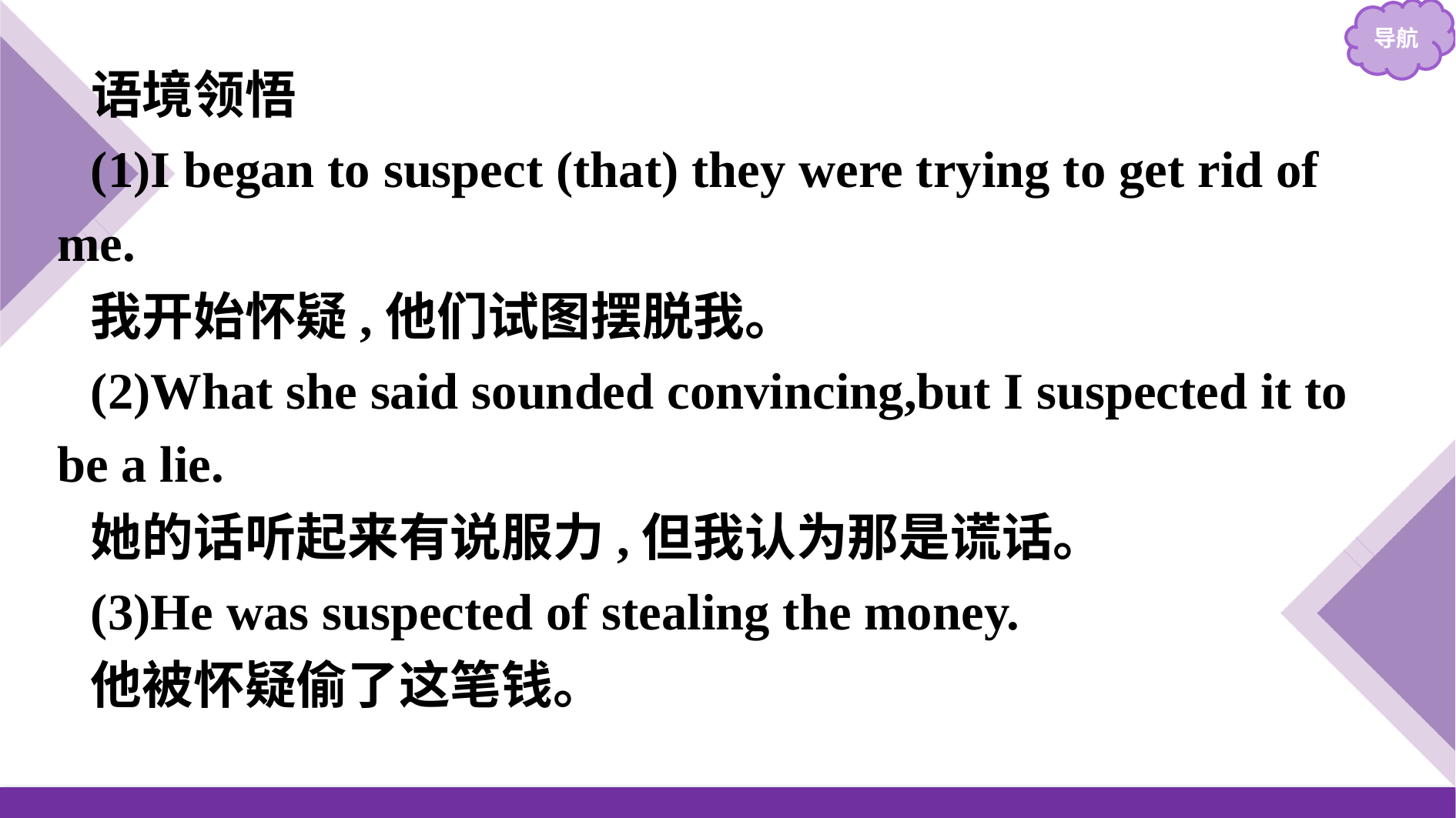

语境领悟
(1)I began to suspect (that) they were trying to get rid of me.
我开始怀疑,他们试图摆脱我。
(2)What she said sounded convincing,but I suspected it to be a lie.
她的话听起来有说服力,但我认为那是谎话。
(3)He was suspected of stealing the money.
他被怀疑偷了这笔钱。